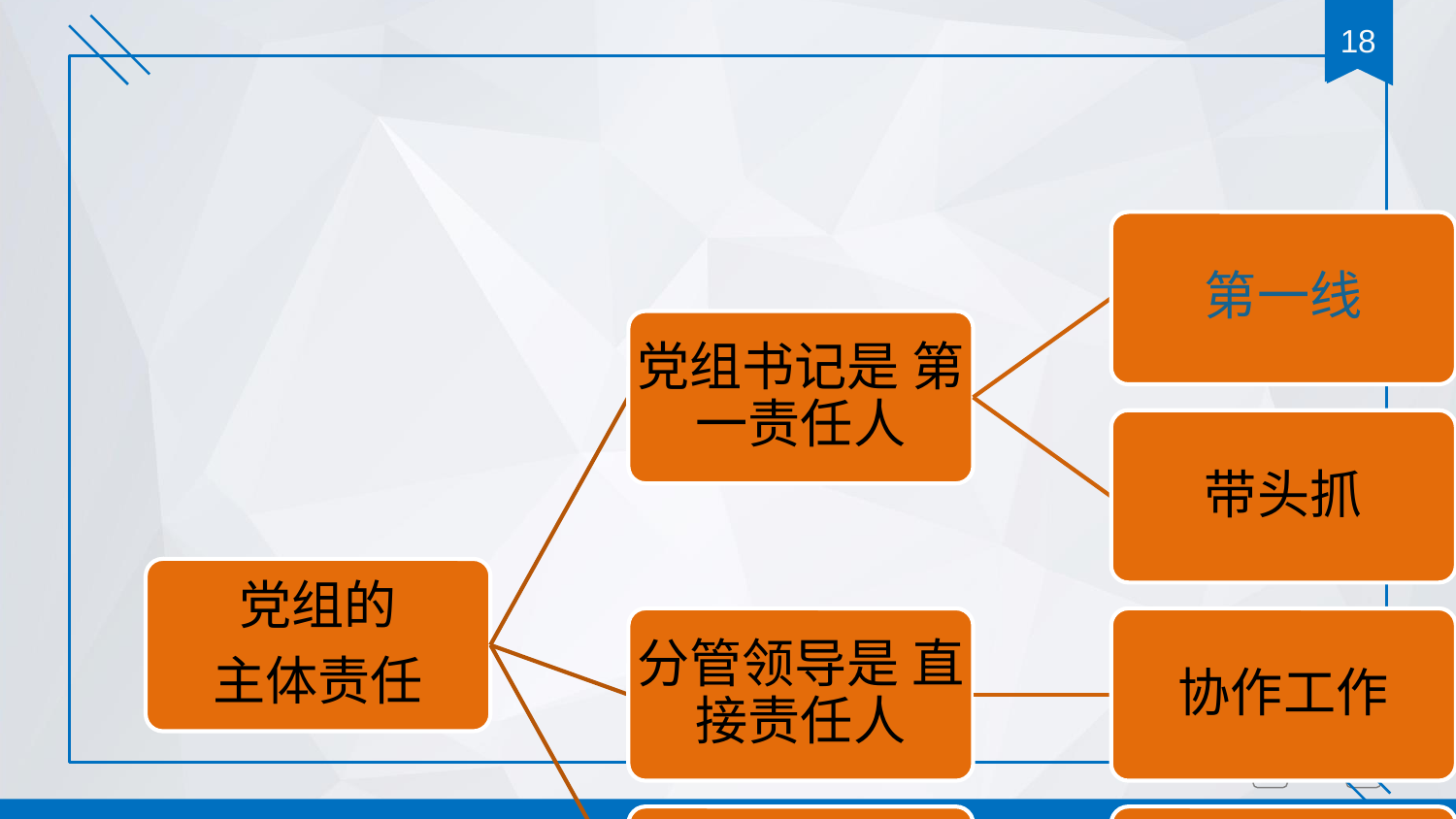

党组的
主体责任

党组书记是 第一责任人

第一线

带头抓

分管领导是 直接责任人

协作工作

其他党组成员“一岗双责”

抓分管